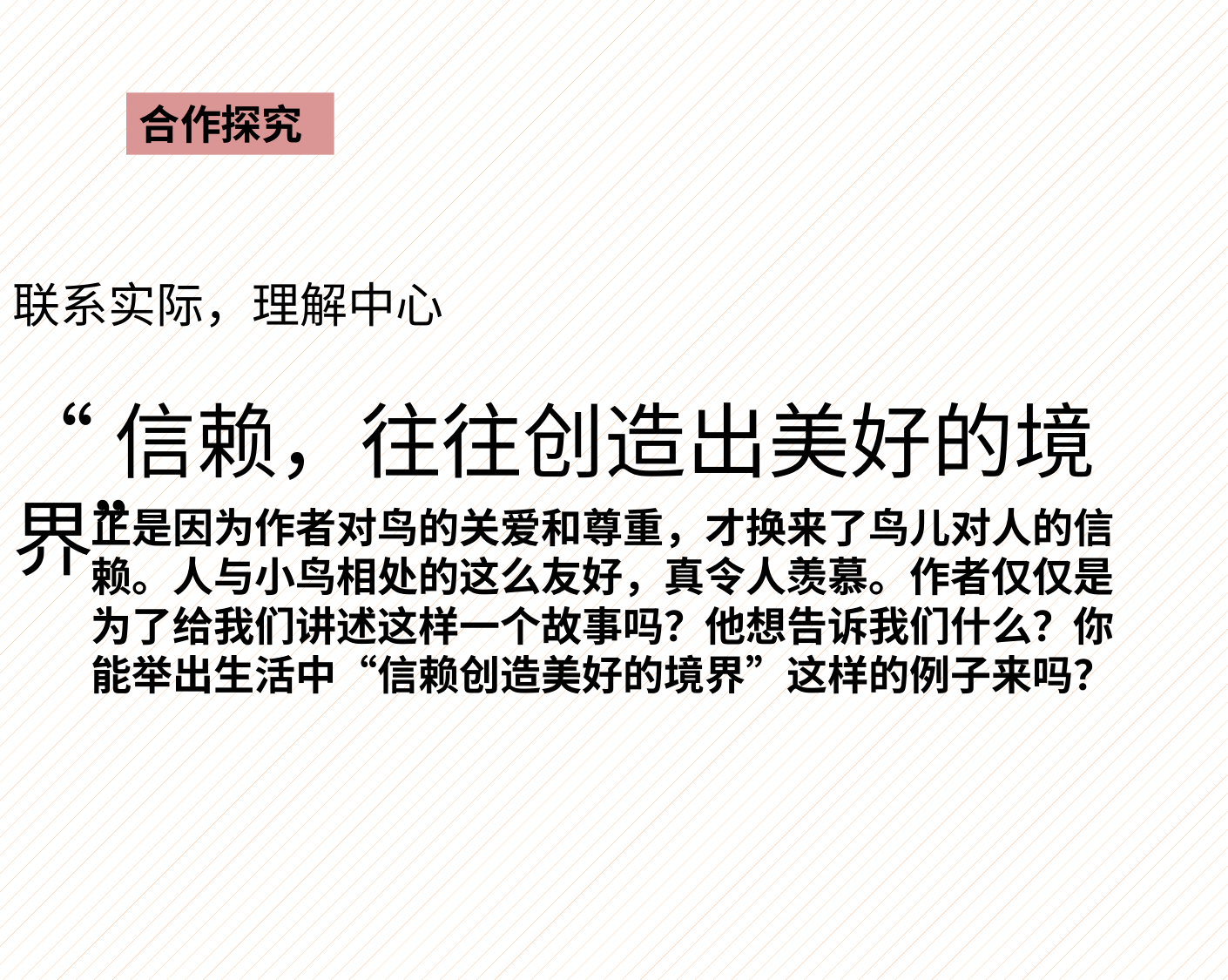

合作探究
联系实际，理解中心

“信赖，往往创造出美好的境界”
正是因为作者对鸟的关爱和尊重，才换来了鸟儿对人的信赖。人与小鸟相处的这么友好，真令人羡慕。作者仅仅是为了给我们讲述这样一个故事吗？他想告诉我们什么？你能举出生活中“信赖创造美好的境界”这样的例子来吗？